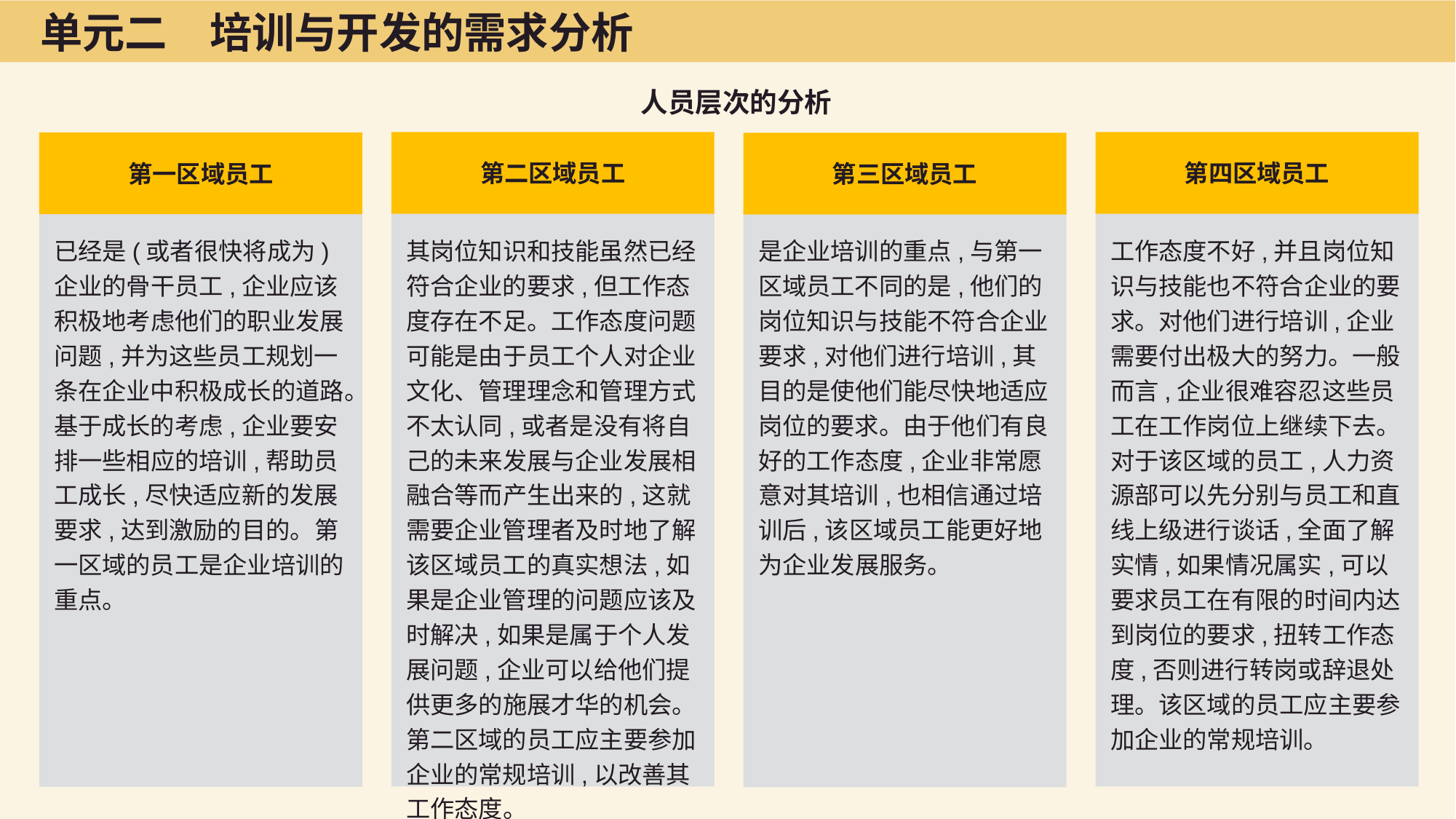

单元二　培训与开发的需求分析
人员层次的分析
第二区域员工
第四区域员工
第一区域员工
第三区域员工

已经是(或者很快将成为)企业的骨干员工,企业应该积极地考虑他们的职业发展问题,并为这些员工规划一条在企业中积极成长的道路。基于成长的考虑,企业要安排一些相应的培训,帮助员工成长,尽快适应新的发展要求,达到激励的目的。第一区域的员工是企业培训的重点。
其岗位知识和技能虽然已经符合企业的要求,但工作态度存在不足。工作态度问题可能是由于员工个人对企业文化、管理理念和管理方式不太认同,或者是没有将自己的未来发展与企业发展相融合等而产生出来的,这就需要企业管理者及时地了解该区域员工的真实想法,如果是企业管理的问题应该及时解决,如果是属于个人发展问题,企业可以给他们提供更多的施展才华的机会。第二区域的员工应主要参加企业的常规培训,以改善其工作态度。
是企业培训的重点,与第一区域员工不同的是,他们的岗位知识与技能不符合企业要求,对他们进行培训,其目的是使他们能尽快地适应岗位的要求。由于他们有良好的工作态度,企业非常愿意对其培训,也相信通过培训后,该区域员工能更好地为企业发展服务。
工作态度不好,并且岗位知识与技能也不符合企业的要求。对他们进行培训,企业需要付出极大的努力。一般而言,企业很难容忍这些员工在工作岗位上继续下去。对于该区域的员工,人力资源部可以先分别与员工和直线上级进行谈话,全面了解实情,如果情况属实,可以要求员工在有限的时间内达到岗位的要求,扭转工作态度,否则进行转岗或辞退处理。该区域的员工应主要参加企业的常规培训。